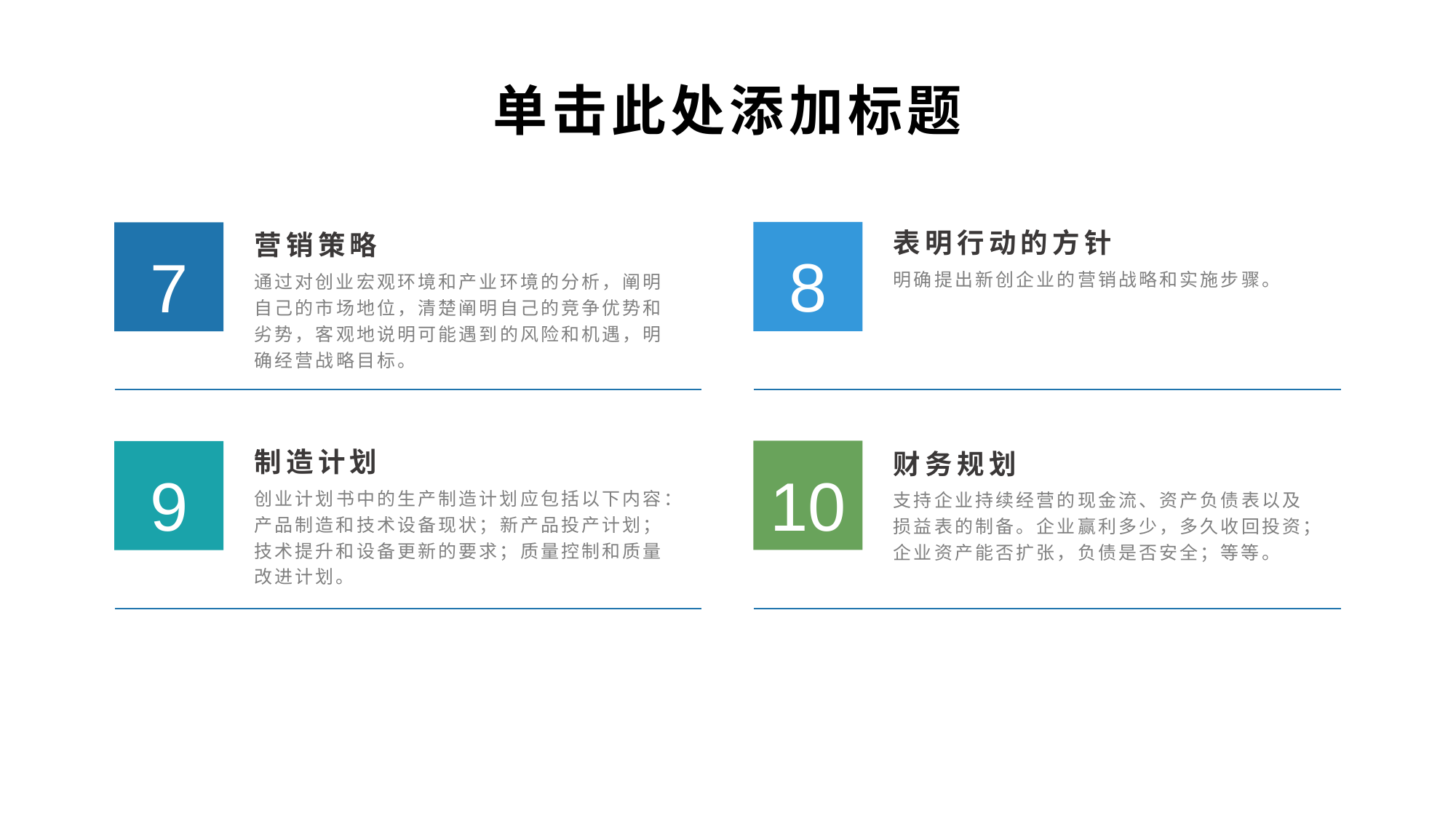

单击此处添加标题
表明行动的方针
营销策略
8
7
明确提出新创企业的营销战略和实施步骤。
通过对创业宏观环境和产业环境的分析，阐明自己的市场地位，清楚阐明自己的竞争优势和劣势，客观地说明可能遇到的风险和机遇，明确经营战略目标。
制造计划
财务规划
10
9
创业计划书中的生产制造计划应包括以下内容：产品制造和技术设备现状；新产品投产计划；技术提升和设备更新的要求；质量控制和质量改进计划。
支持企业持续经营的现金流、资产负债表以及损益表的制备。企业赢利多少，多久收回投资；企业资产能否扩张，负债是否安全；等等。